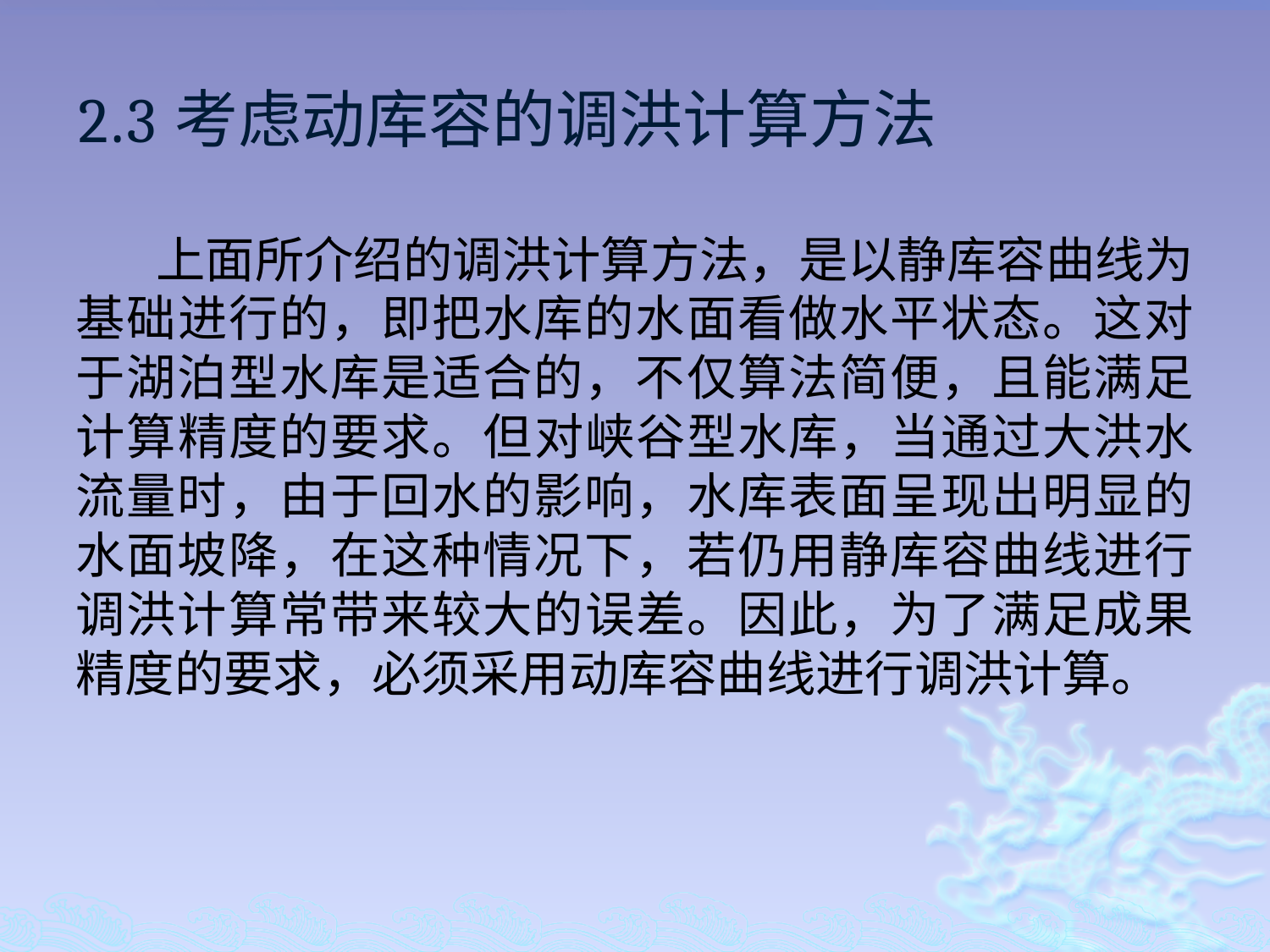

# 2.3考虑动库容的调洪计算方法
上面所介绍的调洪计算方法，是以静库容曲线为基础进行的，即把水库的水面看做水平状态。这对于湖泊型水库是适合的，不仅算法简便，且能满足计算精度的要求。但对峡谷型水库，当通过大洪水流量时，由于回水的影响，水库表面呈现出明显的水面坡降，在这种情况下，若仍用静库容曲线进行调洪计算常带来较大的误差。因此，为了满足成果精度的要求，必须采用动库容曲线进行调洪计算。